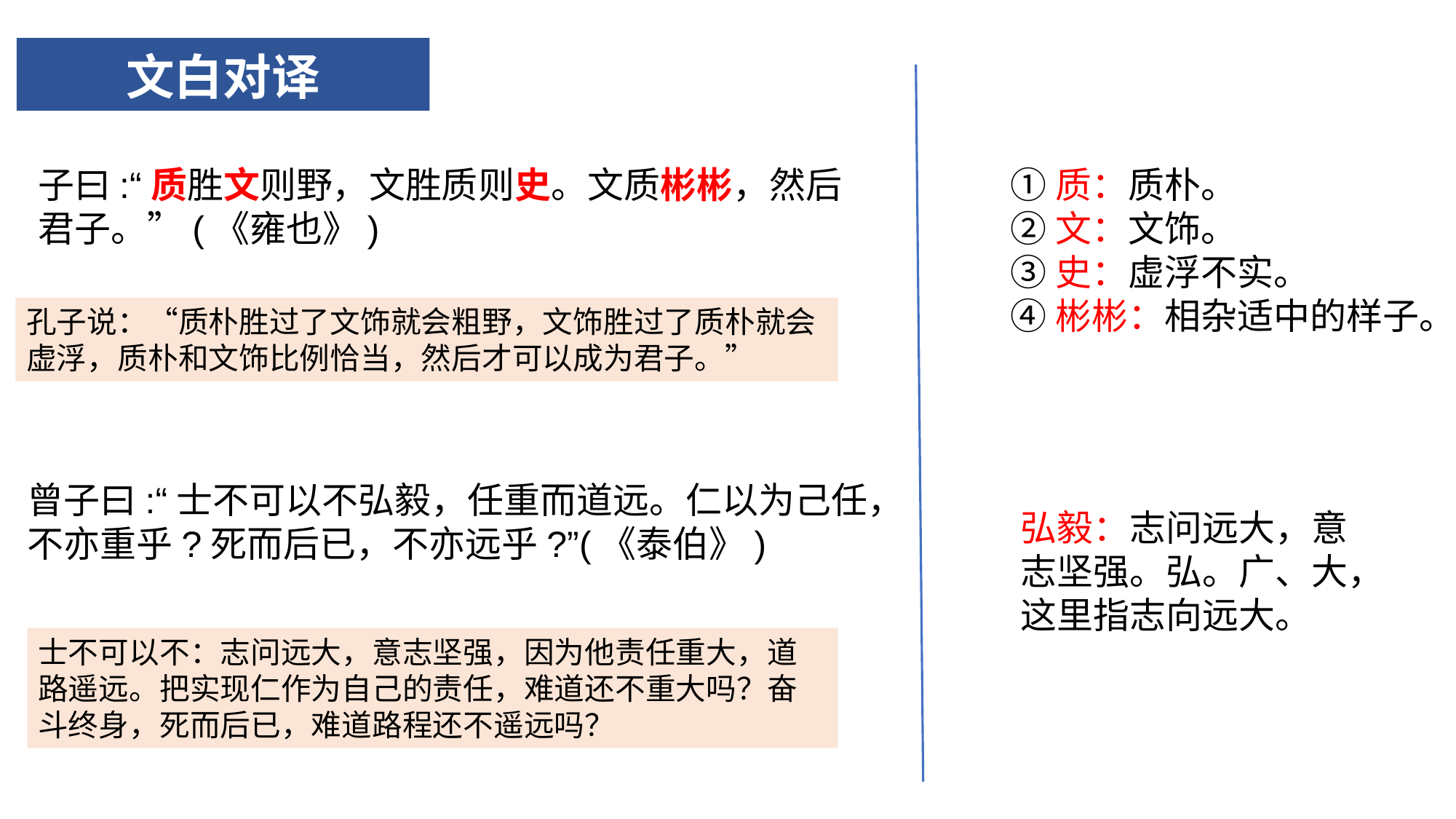

# 文白对译
子曰:“质胜文则野，文胜质则史。文质彬彬，然后君子。”(《雍也》)

①质：质朴。
②文：文饰。
③史：虚浮不实。
④彬彬：相杂适中的样子。
孔子说：“质朴胜过了文饰就会粗野，文饰胜过了质朴就会虚浮，质朴和文饰比例恰当，然后才可以成为君子。”
曾子曰:“士不可以不弘毅，任重而道远。仁以为己任，不亦重乎?死而后已，不亦远乎?”(《泰伯》)
弘毅：志问远大，意志坚强。弘。广、大，这里指志向远大。
士不可以不：志问远大，意志坚强，因为他责任重大，道路遥远。把实现仁作为自己的责任，难道还不重大吗？奋斗终身，死而后已，难道路程还不遥远吗？